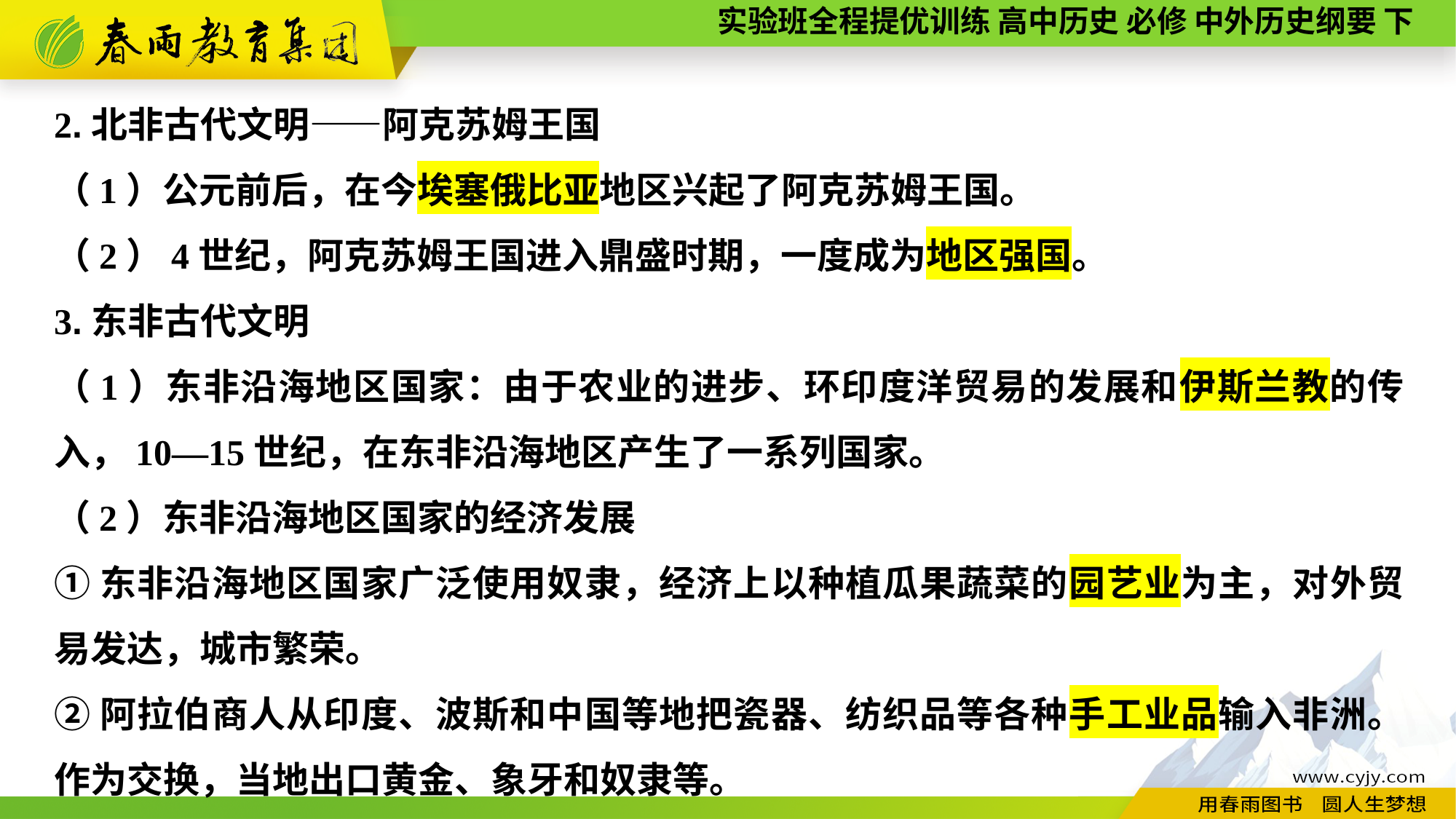

2.北非古代文明——阿克苏姆王国
（1）公元前后，在今埃塞俄比亚地区兴起了阿克苏姆王国。
（2）4世纪，阿克苏姆王国进入鼎盛时期，一度成为地区强国。
3.东非古代文明
（1）东非沿海地区国家：由于农业的进步、环印度洋贸易的发展和伊斯兰教的传入，10—15世纪，在东非沿海地区产生了一系列国家。
（2）东非沿海地区国家的经济发展
①东非沿海地区国家广泛使用奴隶，经济上以种植瓜果蔬菜的园艺业为主，对外贸易发达，城市繁荣。
②阿拉伯商人从印度、波斯和中国等地把瓷器、纺织品等各种手工业品输入非洲。作为交换，当地出口黄金、象牙和奴隶等。